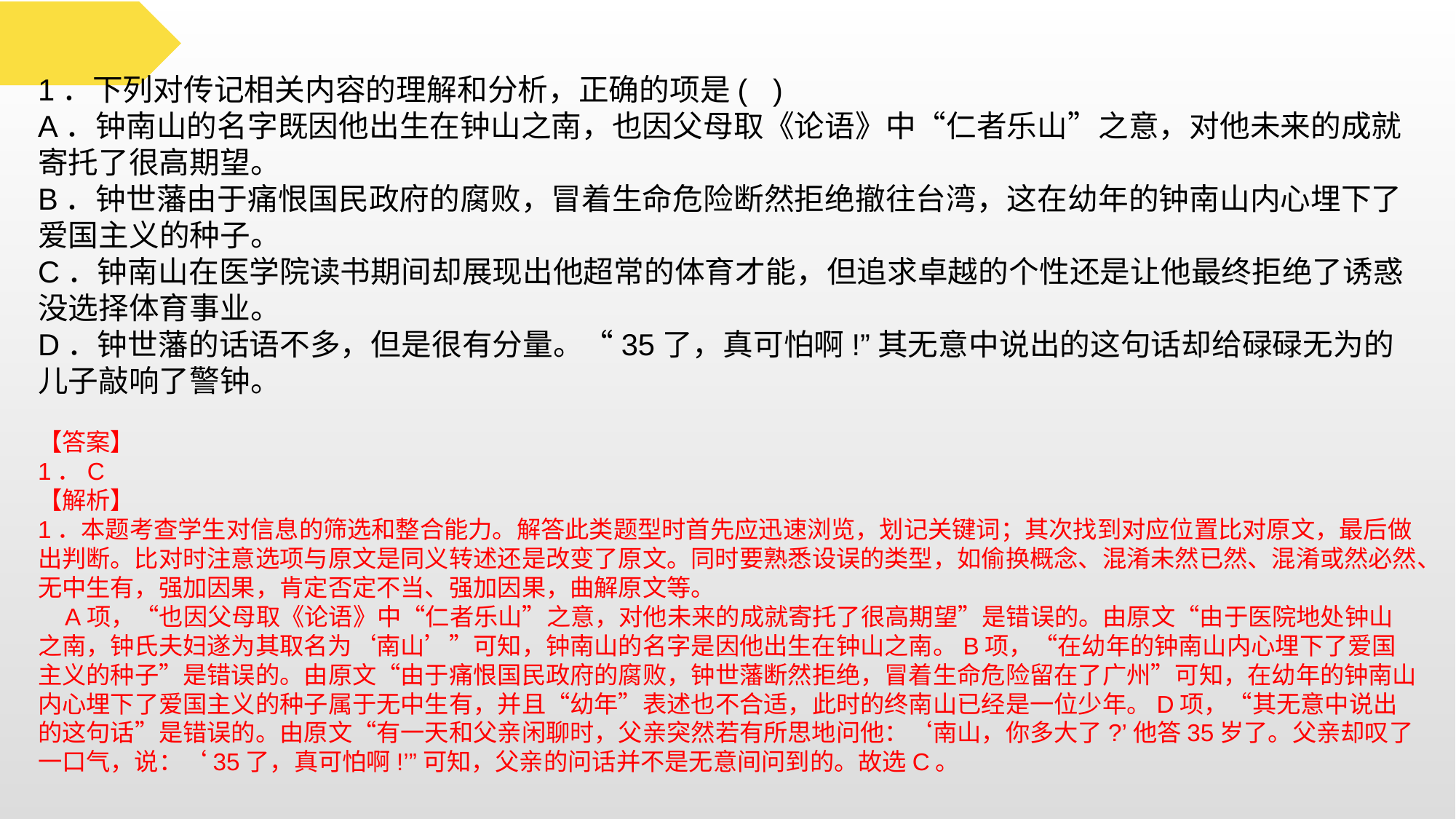

1．下列对传记相关内容的理解和分析，正确的项是(   )
A．钟南山的名字既因他出生在钟山之南，也因父母取《论语》中“仁者乐山”之意，对他未来的成就寄托了很高期望。
B．钟世藩由于痛恨国民政府的腐败，冒着生命危险断然拒绝撤往台湾，这在幼年的钟南山内心埋下了爱国主义的种子。
C．钟南山在医学院读书期间却展现出他超常的体育才能，但追求卓越的个性还是让他最终拒绝了诱惑没选择体育事业。
D．钟世藩的话语不多，但是很有分量。“35了，真可怕啊!”其无意中说出的这句话却给碌碌无为的儿子敲响了警钟。

【答案】
1．C
【解析】
1．本题考查学生对信息的筛选和整合能力。解答此类题型时首先应迅速浏览，划记关键词；其次找到对应位置比对原文，最后做出判断。比对时注意选项与原文是同义转述还是改变了原文。同时要熟悉设误的类型，如偷换概念、混淆未然已然、混淆或然必然、无中生有，强加因果，肯定否定不当、强加因果，曲解原文等。
    A项，“也因父母取《论语》中“仁者乐山”之意，对他未来的成就寄托了很高期望”是错误的。由原文“由于医院地处钟山之南，钟氏夫妇遂为其取名为‘南山’”可知，钟南山的名字是因他出生在钟山之南。B项，“在幼年的钟南山内心埋下了爱国主义的种子”是错误的。由原文“由于痛恨国民政府的腐败，钟世藩断然拒绝，冒着生命危险留在了广州”可知，在幼年的钟南山内心埋下了爱国主义的种子属于无中生有，并且“幼年”表述也不合适，此时的终南山已经是一位少年。D项，“其无意中说出的这句话”是错误的。由原文“有一天和父亲闲聊时，父亲突然若有所思地问他：‘南山，你多大了?’他答35岁了。父亲却叹了一口气，说：‘35了，真可怕啊!’”可知，父亲的问话并不是无意间问到的。故选C。